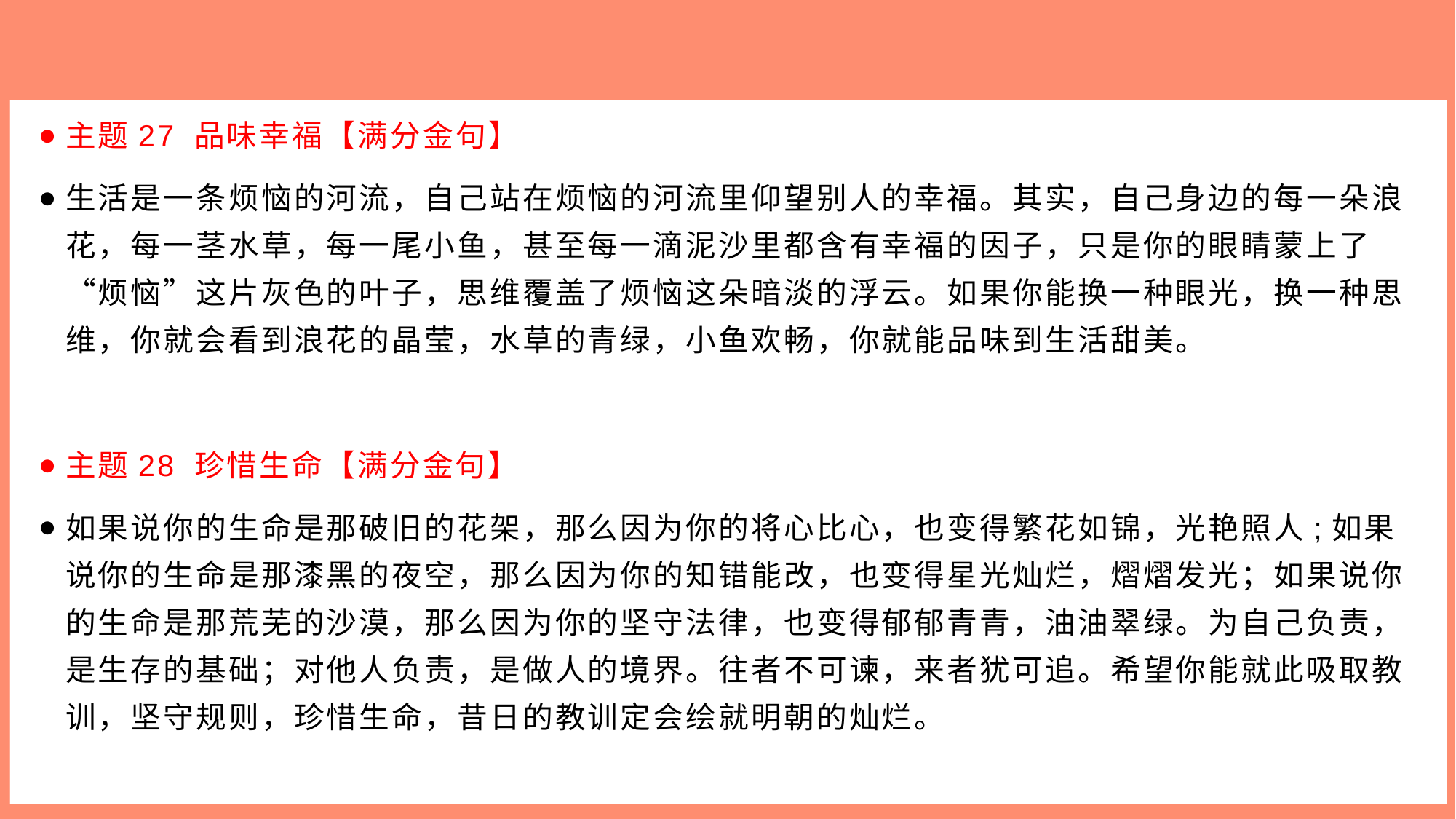

主题27 品味幸福【满分金句】
生活是一条烦恼的河流，自己站在烦恼的河流里仰望别人的幸福。其实，自己身边的每一朵浪花，每一茎水草，每一尾小鱼，甚至每一滴泥沙里都含有幸福的因子，只是你的眼睛蒙上了“烦恼”这片灰色的叶子，思维覆盖了烦恼这朵暗淡的浮云。如果你能换一种眼光，换一种思维，你就会看到浪花的晶莹，水草的青绿，小鱼欢畅，你就能品味到生活甜美。

主题28 珍惜生命【满分金句】
如果说你的生命是那破旧的花架，那么因为你的将心比心，也变得繁花如锦，光艳照人;如果说你的生命是那漆黑的夜空，那么因为你的知错能改，也变得星光灿烂，熠熠发光；如果说你的生命是那荒芜的沙漠，那么因为你的坚守法律，也变得郁郁青青，油油翠绿。为自己负责，是生存的基础；对他人负责，是做人的境界。往者不可谏，来者犹可追。希望你能就此吸取教训，坚守规则，珍惜生命，昔日的教训定会绘就明朝的灿烂。